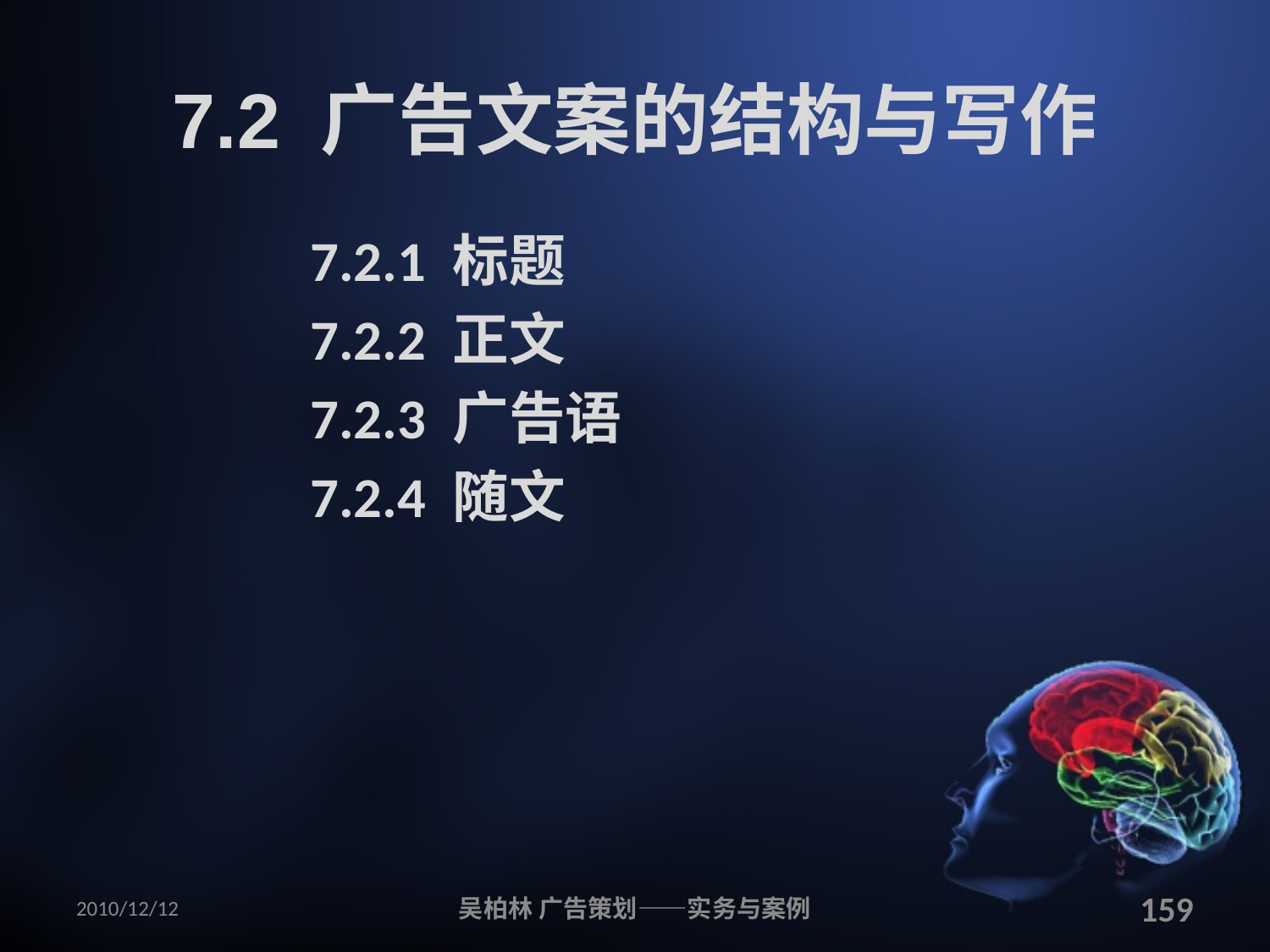

# 7.2 广告文案的结构与写作
7.2.1 标题
7.2.2 正文
7.2.3 广告语
7.2.4 随文
2010/12/12
吴柏林 广告策划——实务与案例
159